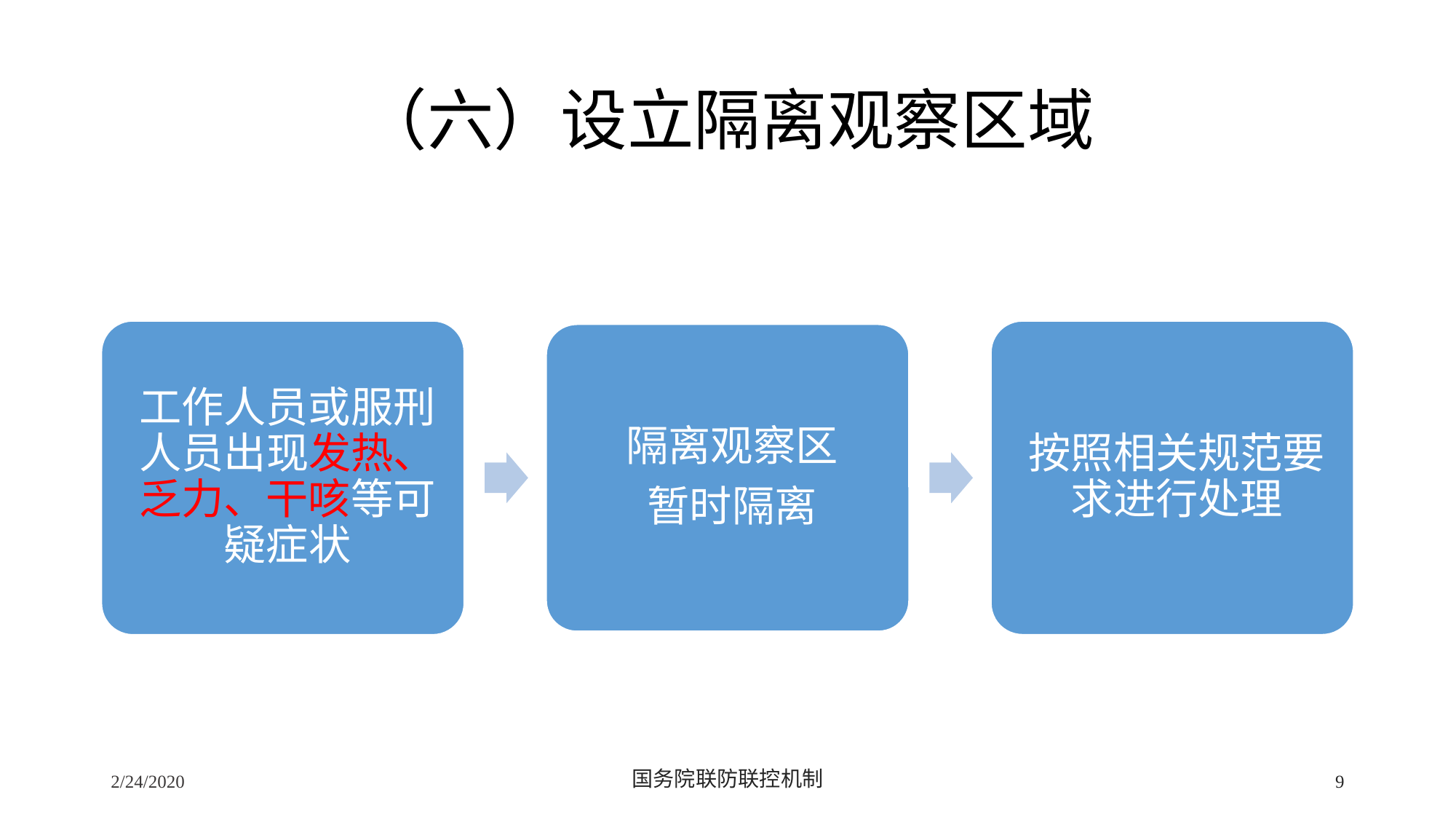

# （六）设立隔离观察区域

工作人员或服刑人员出现发热、乏力、干咳等可疑症状

隔离观察区
暂时隔离

按照相关规范要求进行处理
2/24/2020
国务院联防联控机制
9